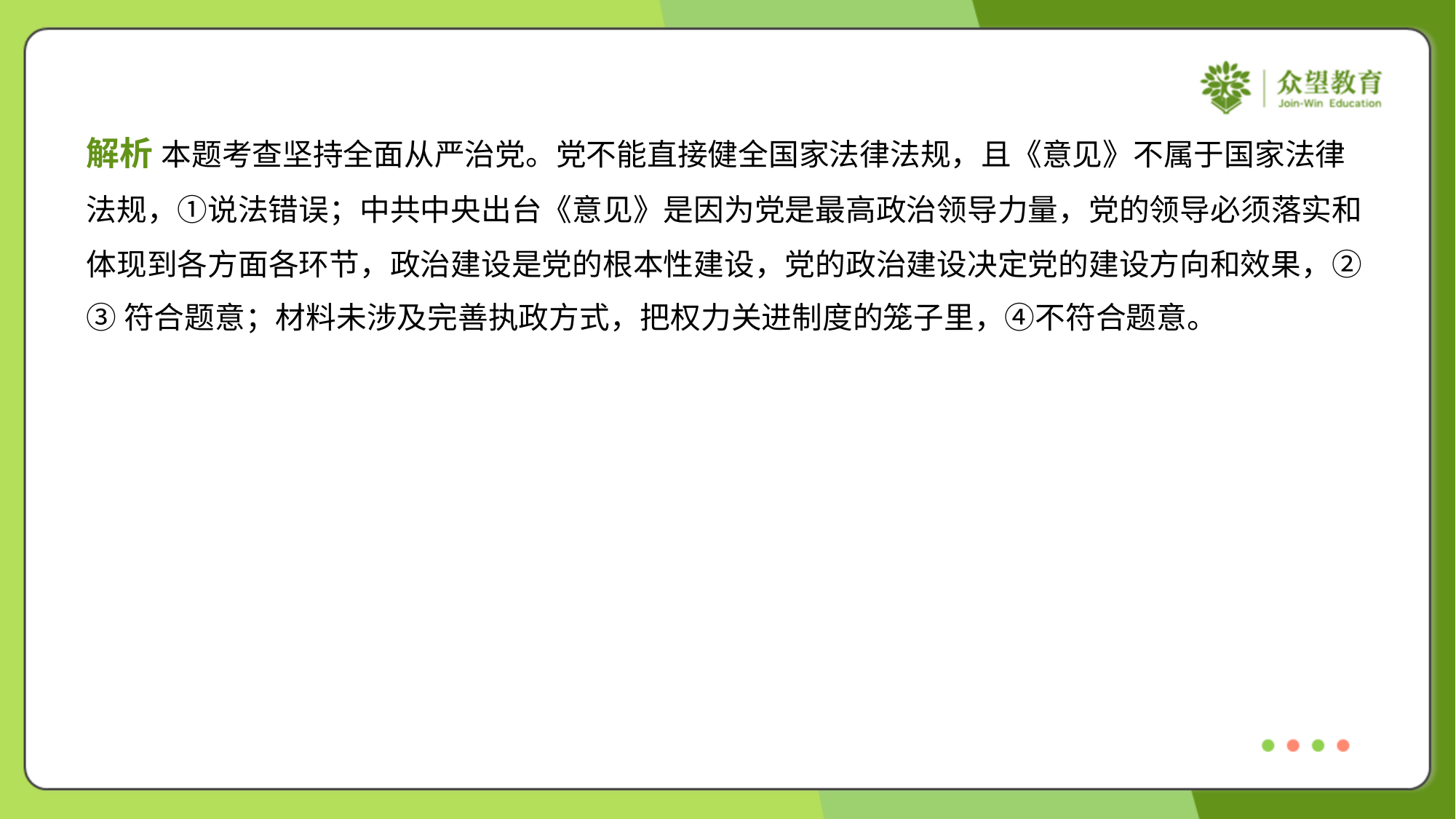

解析 本题考查坚持全面从严治党。党不能直接健全国家法律法规，且《意见》不属于国家法律
法规，①说法错误；中共中央出台《意见》是因为党是最高政治领导力量，党的领导必须落实和
体现到各方面各环节，政治建设是党的根本性建设，党的政治建设决定党的建设方向和效果，②
③符合题意；材料未涉及完善执政方式，把权力关进制度的笼子里，④不符合题意。